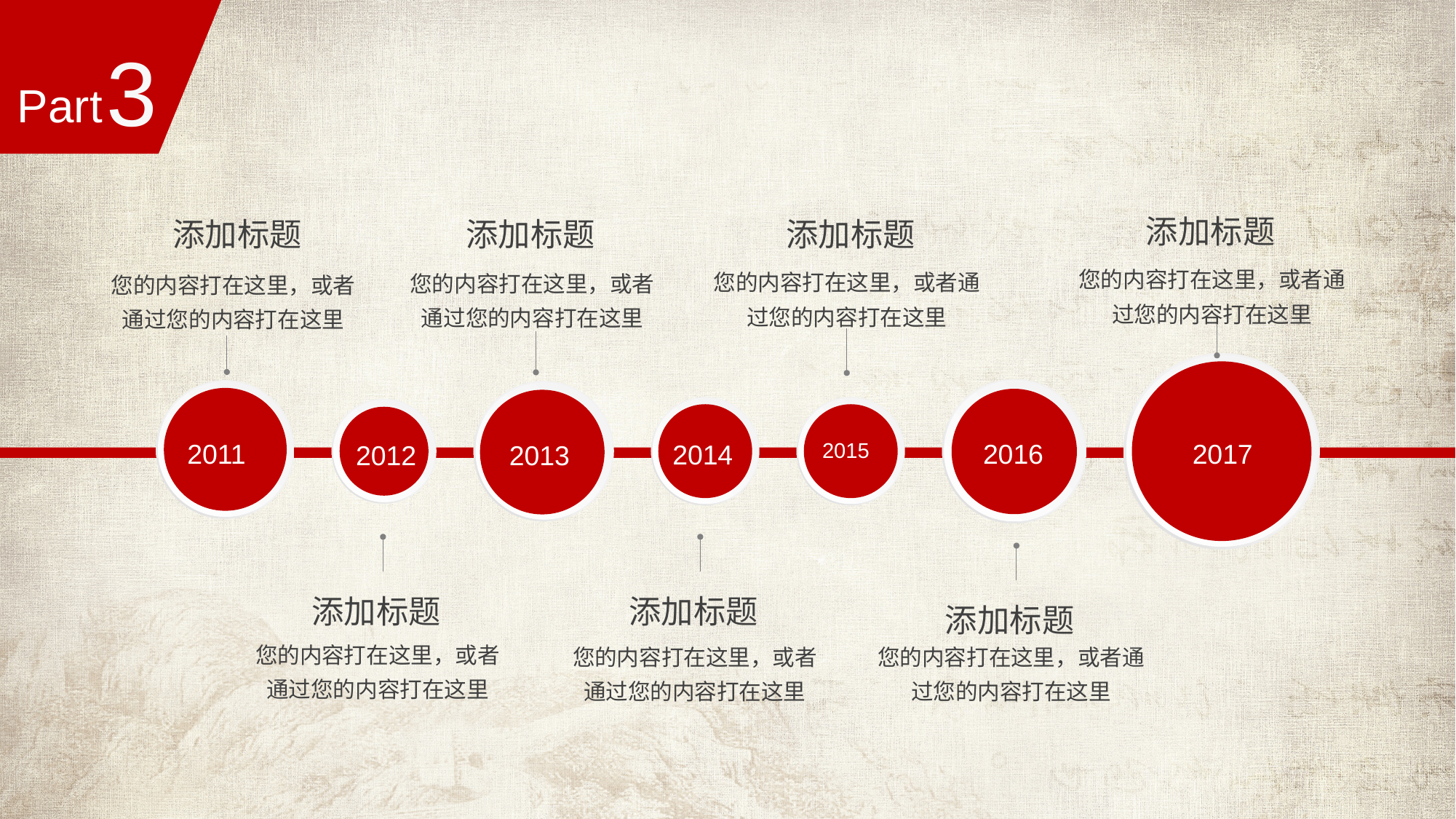

添加标题
您的内容打在这里，或者通过您的内容打在这里
添加标题
您的内容打在这里，或者通过您的内容打在这里
添加标题
您的内容打在这里，或者通过您的内容打在这里
添加标题
您的内容打在这里，或者通过您的内容打在这里

2017

2016

2011

2013

2014

2015

2012

添加标题
您的内容打在这里，或者通过您的内容打在这里
添加标题
您的内容打在这里，或者通过您的内容打在这里
添加标题
您的内容打在这里，或者通过您的内容打在这里